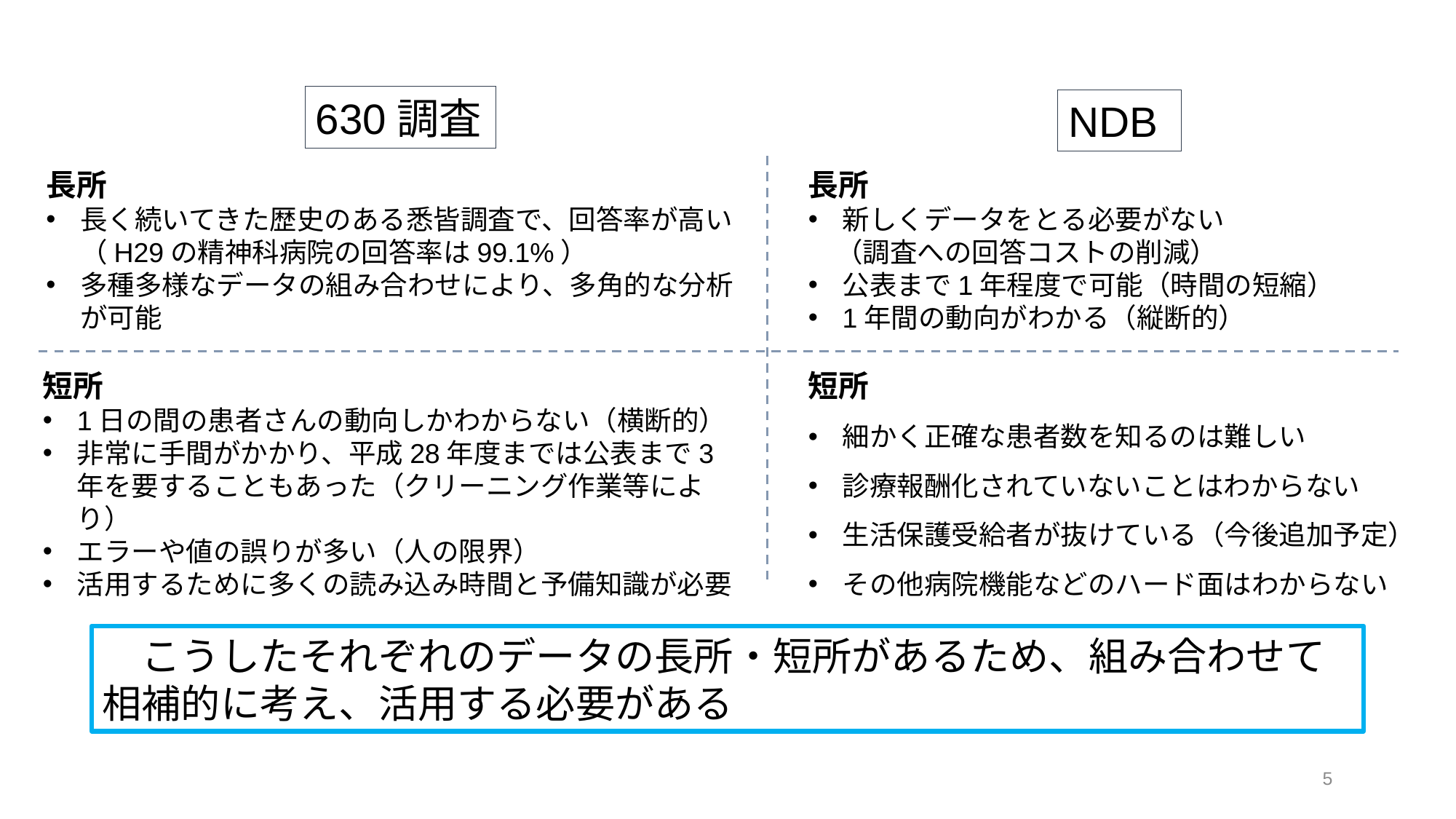

630調査
NDB
長所
新しくデータをとる必要がない
　（調査への回答コストの削減）
公表まで1年程度で可能（時間の短縮）
1年間の動向がわかる（縦断的）
長所
長く続いてきた歴史のある悉皆調査で、回答率が高い（H29の精神科病院の回答率は99.1%）
多種多様なデータの組み合わせにより、多角的な分析が可能
短所
1日の間の患者さんの動向しかわからない（横断的）
非常に手間がかかり、平成28年度までは公表まで3年を要することもあった（クリーニング作業等により）
エラーや値の誤りが多い（人の限界）
活用するために多くの読み込み時間と予備知識が必要
短所
細かく正確な患者数を知るのは難しい
診療報酬化されていないことはわからない
生活保護受給者が抜けている（今後追加予定）
その他病院機能などのハード面はわからない
　こうしたそれぞれのデータの長所・短所があるため、組み合わせて相補的に考え、活用する必要がある
5